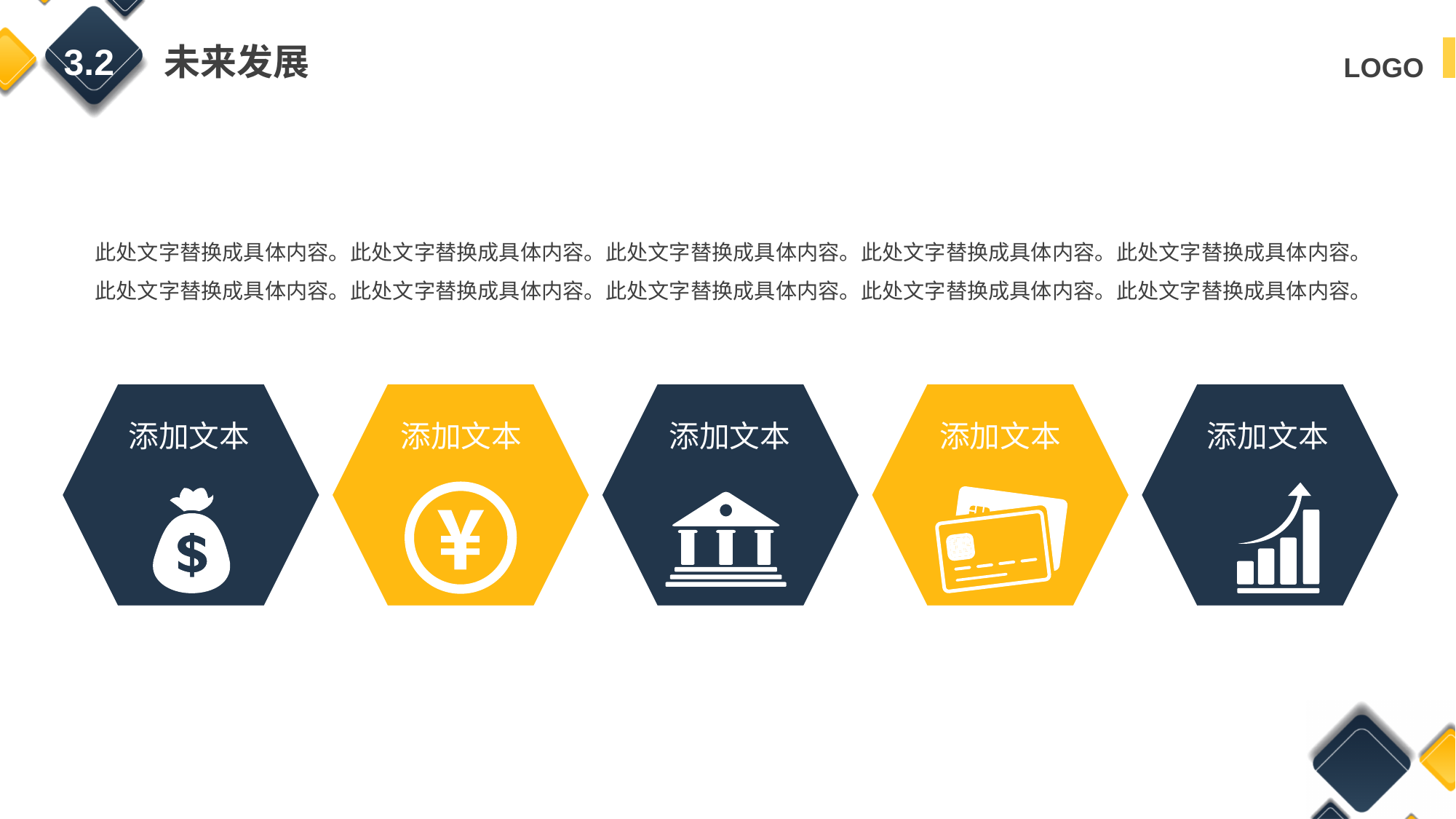

3.2    未来发展
此处文字替换成具体内容。此处文字替换成具体内容。此处文字替换成具体内容。此处文字替换成具体内容。此处文字替换成具体内容。
此处文字替换成具体内容。此处文字替换成具体内容。此处文字替换成具体内容。此处文字替换成具体内容。此处文字替换成具体内容。

添加文本

添加文本

添加文本

添加文本

添加文本